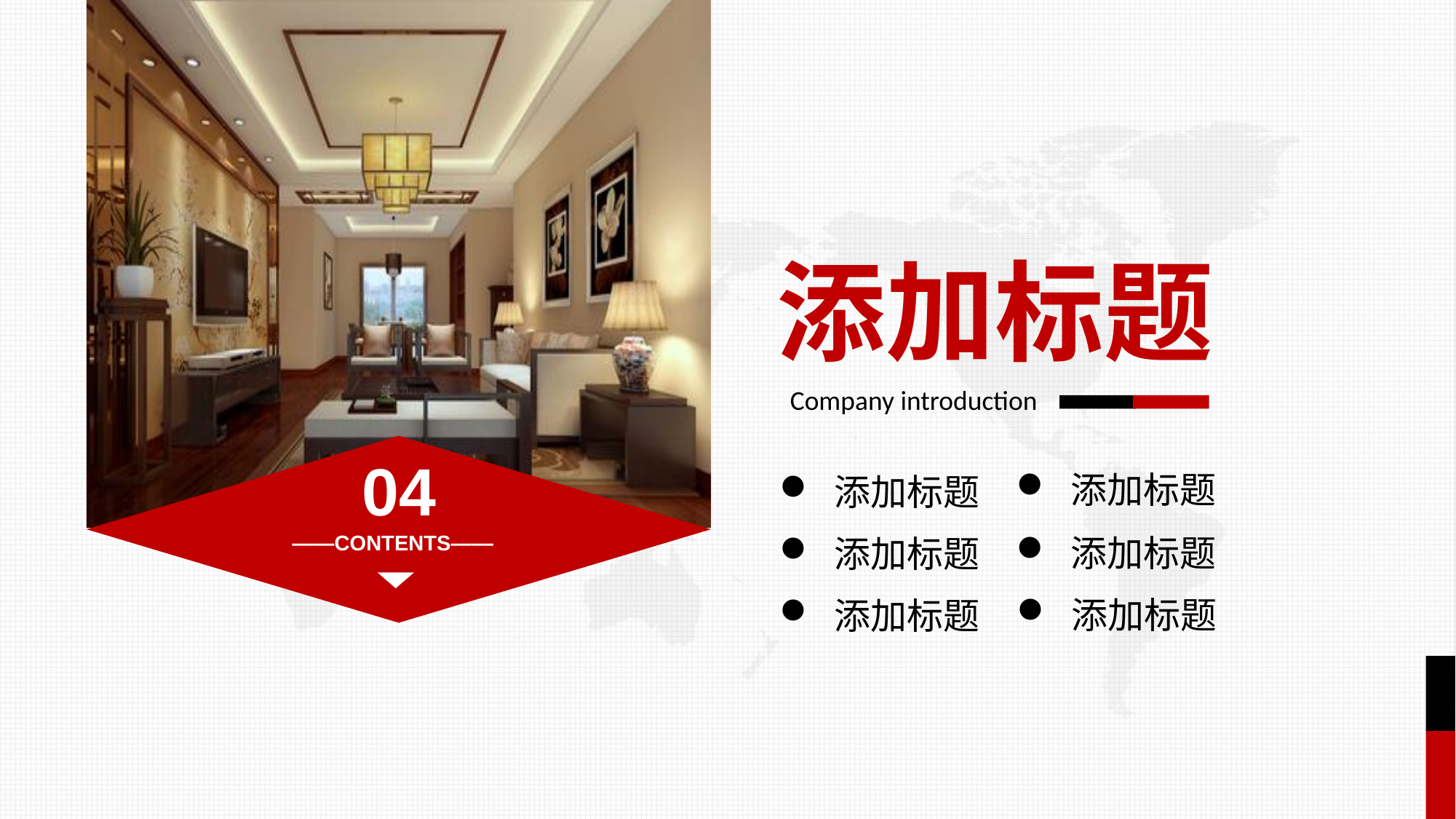

添加标题
Company introduction

04
——CONTENTS——

添加标题
添加标题
添加标题
添加标题
添加标题
添加标题